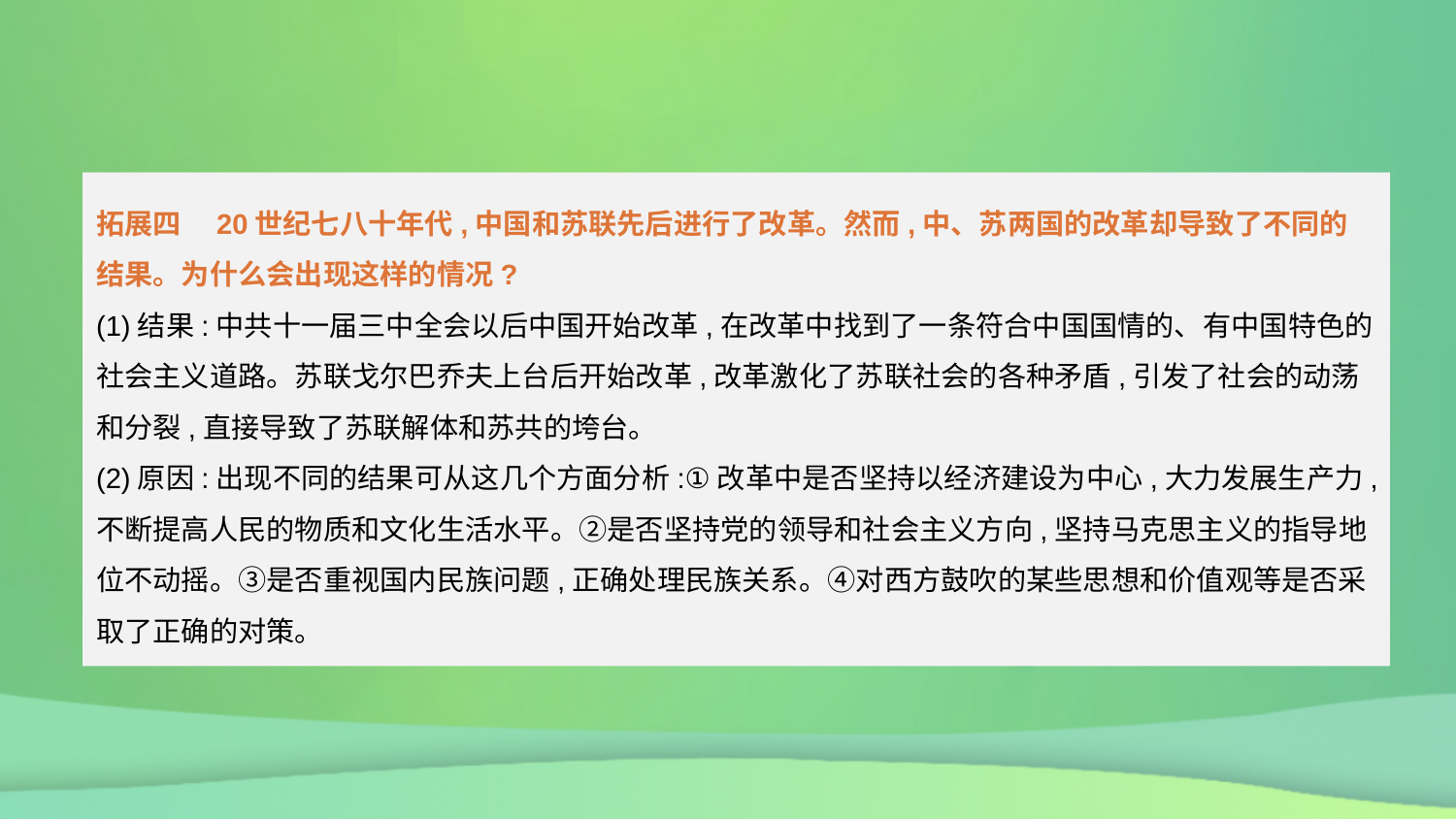

拓展四　20世纪七八十年代,中国和苏联先后进行了改革。然而,中、苏两国的改革却导致了不同的结果。为什么会出现这样的情况?
(1)结果:中共十一届三中全会以后中国开始改革,在改革中找到了一条符合中国国情的、有中国特色的社会主义道路。苏联戈尔巴乔夫上台后开始改革,改革激化了苏联社会的各种矛盾,引发了社会的动荡和分裂,直接导致了苏联解体和苏共的垮台。
(2)原因:出现不同的结果可从这几个方面分析:①改革中是否坚持以经济建设为中心,大力发展生产力,不断提高人民的物质和文化生活水平。②是否坚持党的领导和社会主义方向,坚持马克思主义的指导地位不动摇。③是否重视国内民族问题,正确处理民族关系。④对西方鼓吹的某些思想和价值观等是否采取了正确的对策。